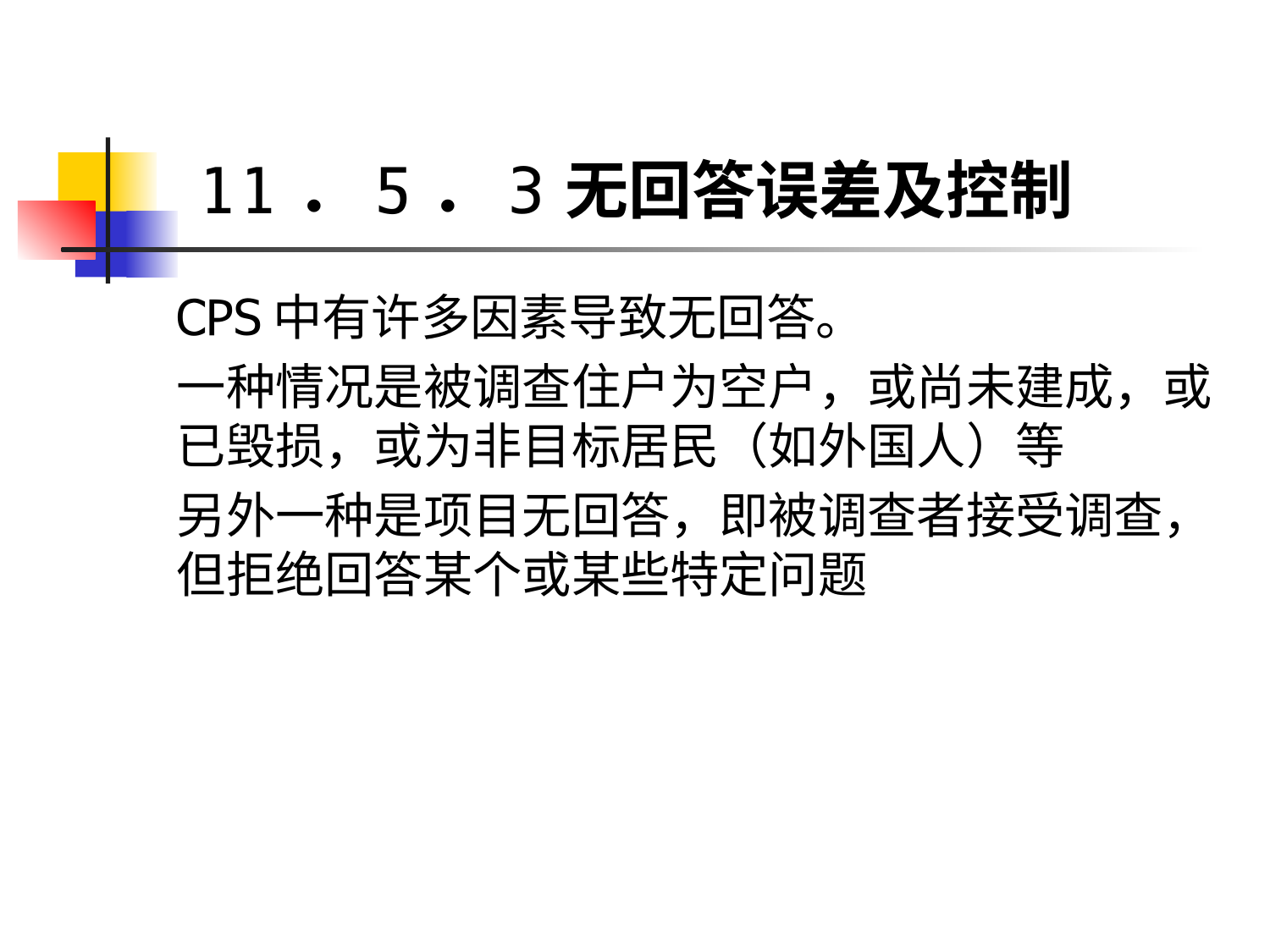

# 11．5．3无回答误差及控制
CPS中有许多因素导致无回答。
一种情况是被调查住户为空户，或尚未建成，或已毁损，或为非目标居民（如外国人）等
另外一种是项目无回答，即被调查者接受调查，但拒绝回答某个或某些特定问题